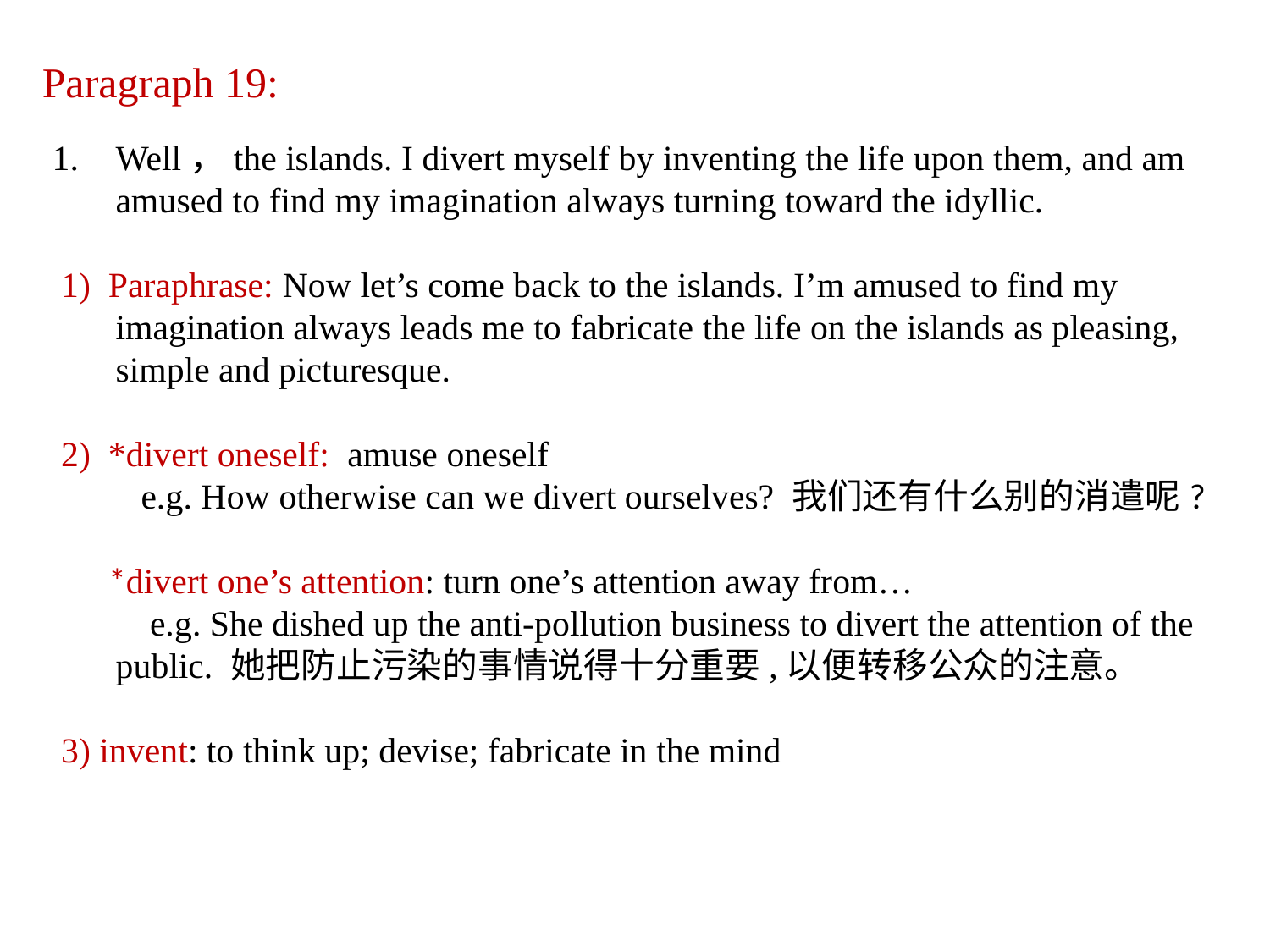

Paragraph 19:
Well，the islands. I divert myself by inventing the life upon them, and am amused to find my imagination always turning toward the idyllic.

 1)  Paraphrase: Now let’s come back to the islands. I’m amused to find my imagination always leads me to fabricate the life on the islands as pleasing, simple and picturesque.

 2)  *divert oneself:  amuse oneself
          e.g. How otherwise can we divert ourselves? 我们还有什么别的消遣呢?

       *divert one’s attention: turn one’s attention away from…
           e.g. She dished up the anti-pollution business to divert the attention of the public. 她把防止污染的事情说得十分重要,以便转移公众的注意。

 3) invent: to think up; devise; fabricate in the mind